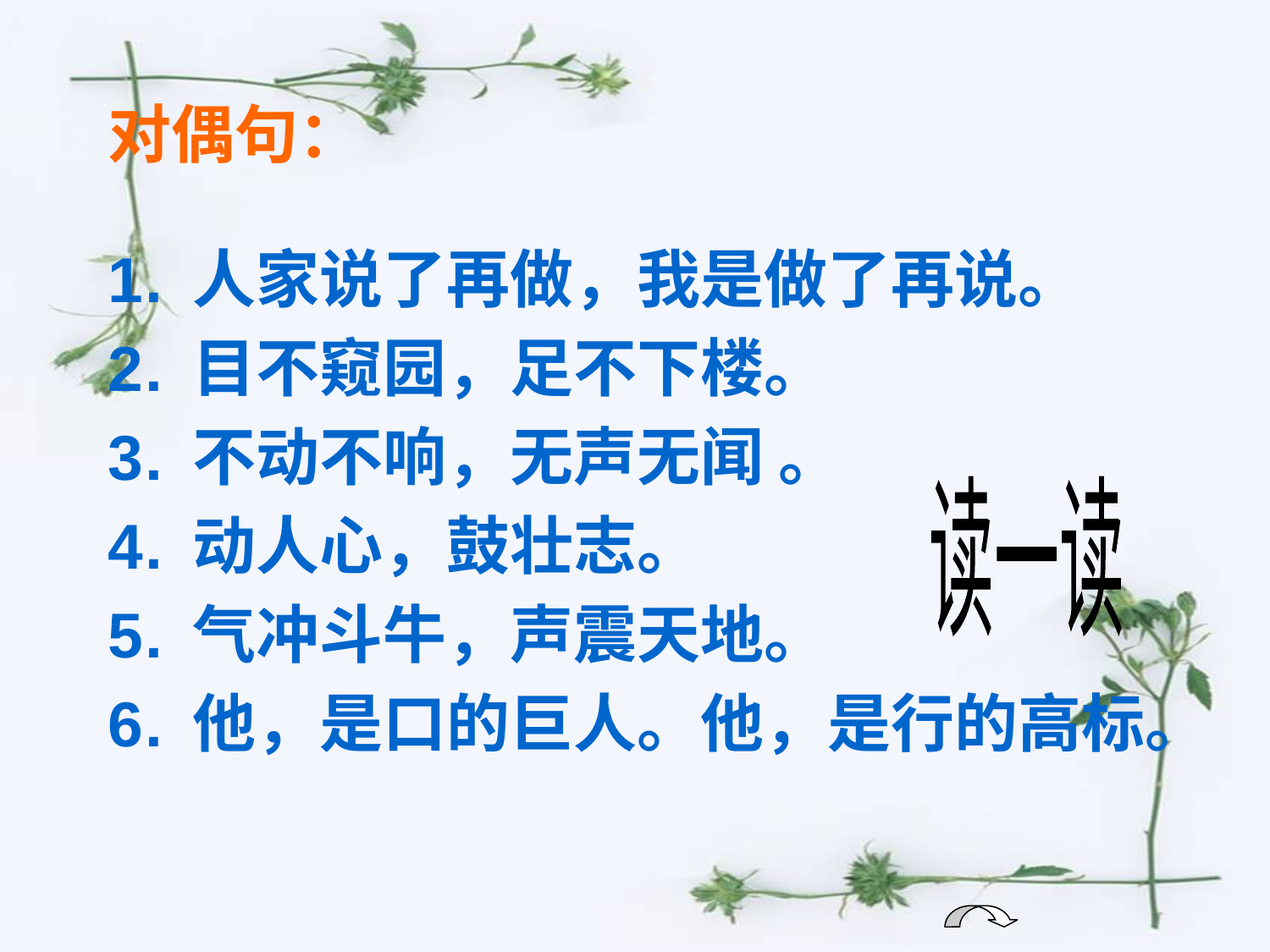

# 对偶句：
人家说了再做，我是做了再说。
目不窥园，足不下楼。
不动不响，无声无闻 。
动人心，鼓壮志。
气冲斗牛，声震天地。
他，是口的巨人。他，是行的高标。
读一读